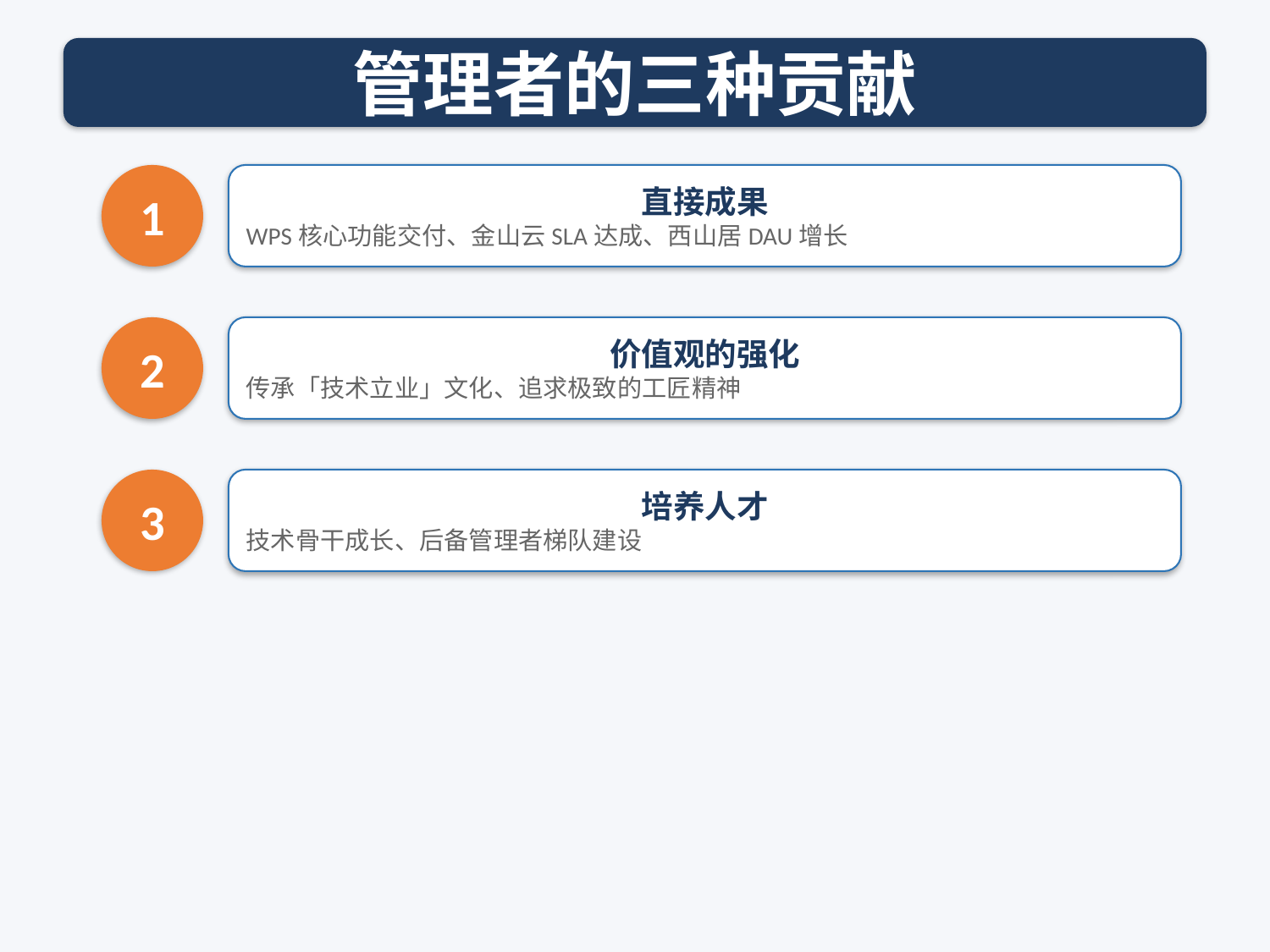

管理者的三种贡献
1
直接成果
WPS核心功能交付、金山云SLA达成、西山居DAU增长
2
价值观的强化
传承「技术立业」文化、追求极致的工匠精神
3
培养人才
技术骨干成长、后备管理者梯队建设